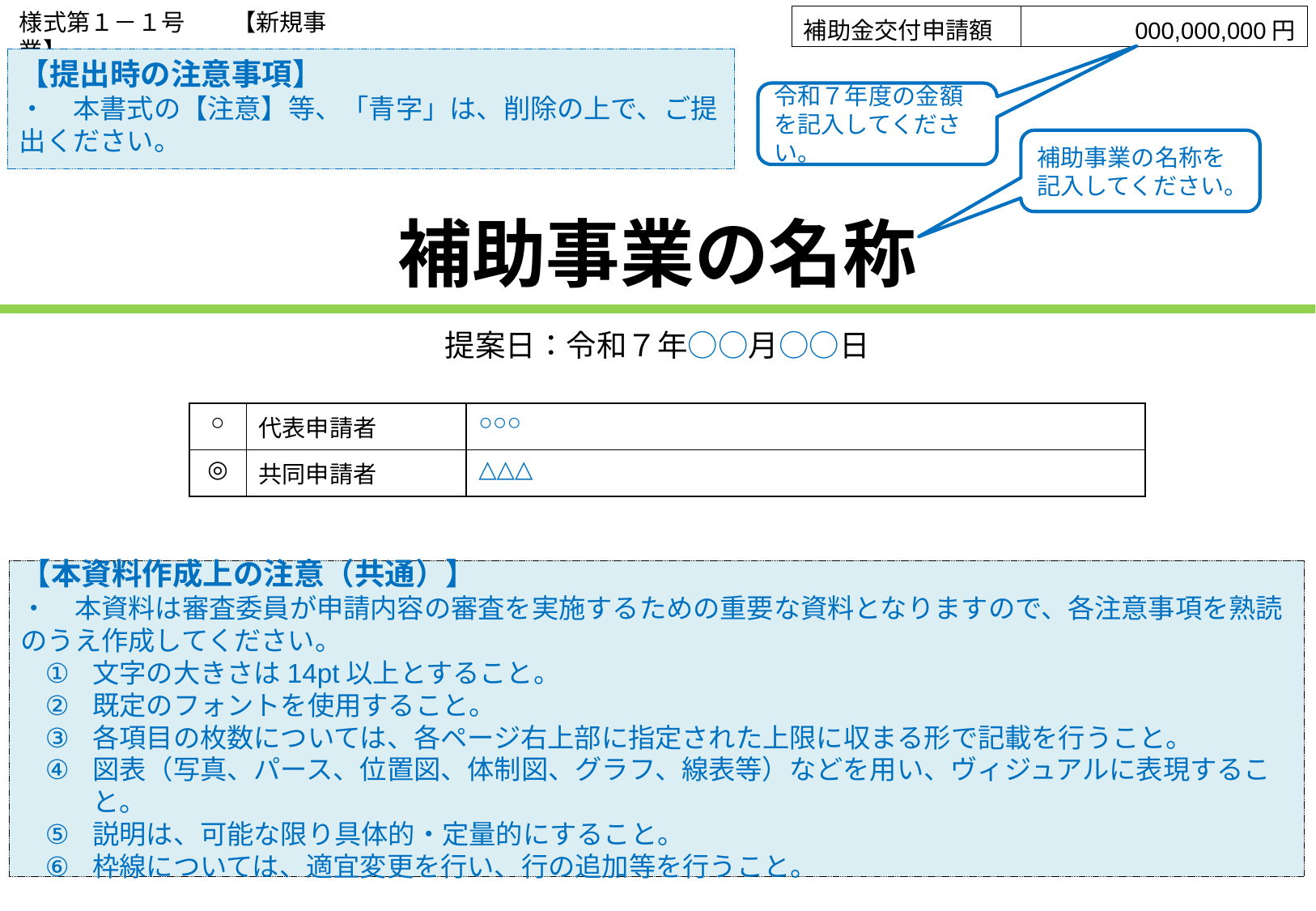

様式第１－１号　　【新規事業】
| 補助金交付申請額 | 000,000,000円 |
| --- | --- |
【提出時の注意事項】
・　本書式の【注意】等、「青字」は、削除の上で、ご提出ください。
令和７年度の金額を記入してください。
補助事業の名称を記入してください。
# 補助事業の名称
提案日：令和７年○○月○○日
| ○ | 代表申請者 | ○○○ |
| --- | --- | --- |
| ◎ | 共同申請者 | △△△ |
【本資料作成上の注意（共通）】
・　本資料は審査委員が申請内容の審査を実施するための重要な資料となりますので、各注意事項を熟読のうえ作成してください。
文字の大きさは14pt以上とすること。
既定のフォントを使用すること。
各項目の枚数については、各ページ右上部に指定された上限に収まる形で記載を行うこと。
図表（写真、パース、位置図、体制図、グラフ、線表等）などを用い、ヴィジュアルに表現すること。
説明は、可能な限り具体的・定量的にすること。
枠線については、適宜変更を行い、行の追加等を行うこと。